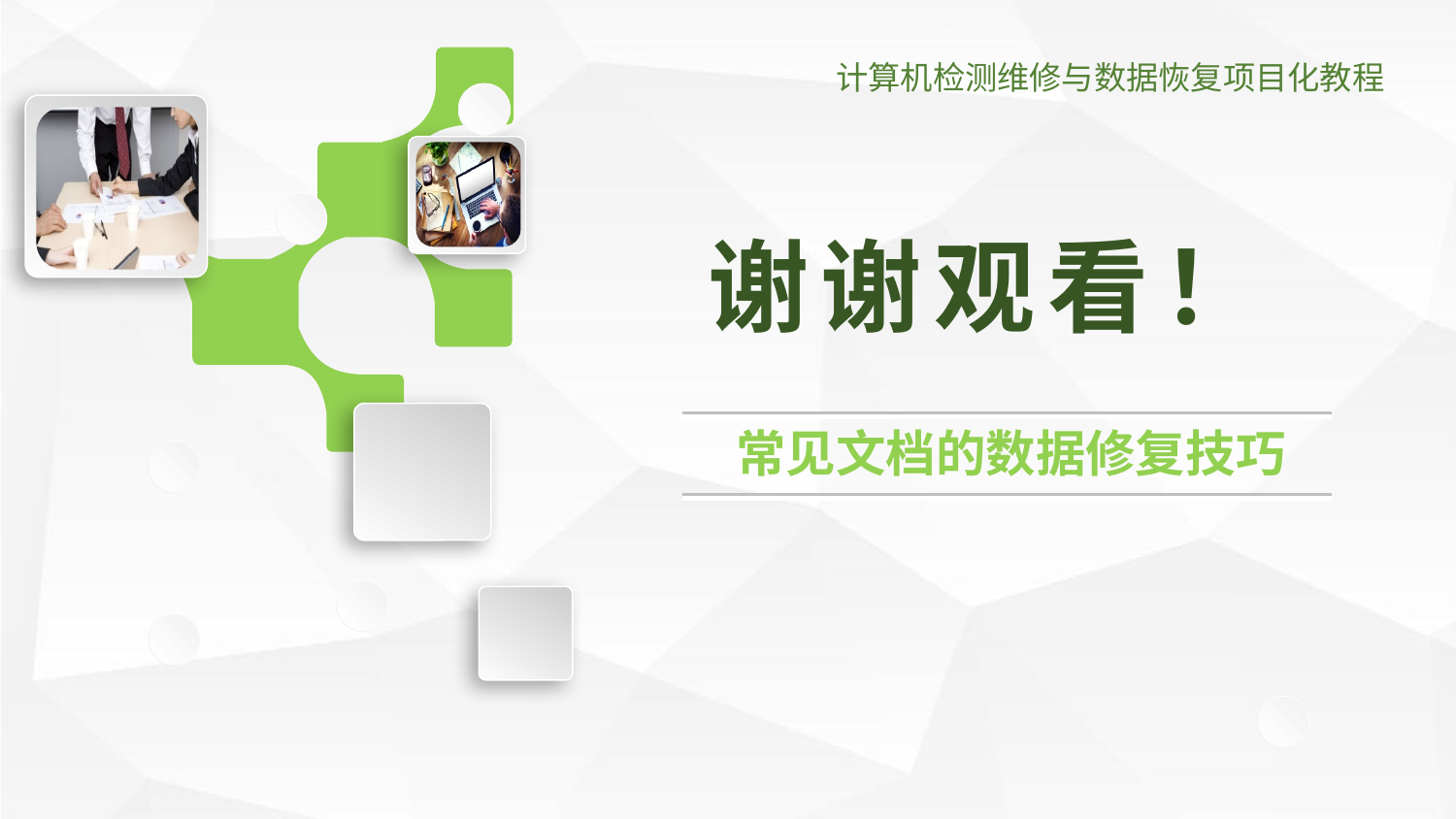

计算机检测维修与数据恢复项目化教程

谢谢观看！

常见文档的数据修复技巧